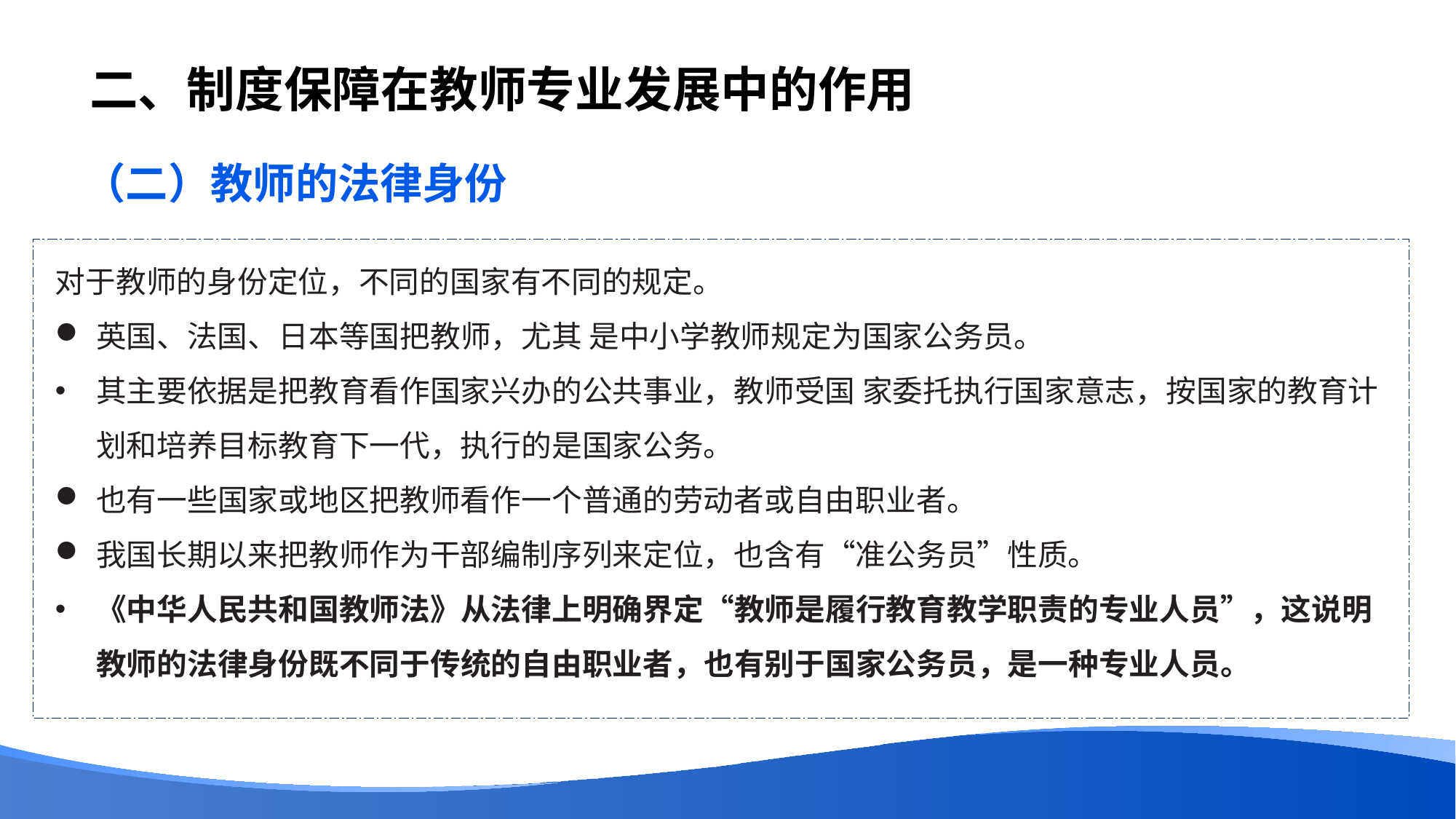

# 二、制度保障在教师专业发展中的作用
（二）教师的法律身份

对于教师的身份定位，不同的国家有不同的规定。
英国、法国、日本等国把教师，尤其 是中小学教师规定为国家公务员。
其主要依据是把教育看作国家兴办的公共事业，教师受国 家委托执行国家意志，按国家的教育计划和培养目标教育下一代，执行的是国家公务。
也有一些国家或地区把教师看作一个普通的劳动者或自由职业者。
我国长期以来把教师作为干部编制序列来定位，也含有“准公务员”性质。
《中华人民共和国教师法》从法律上明确界定“教师是履行教育教学职责的专业人员”，这说明教师的法律身份既不同于传统的自由职业者，也有别于国家公务员，是一种专业人员。